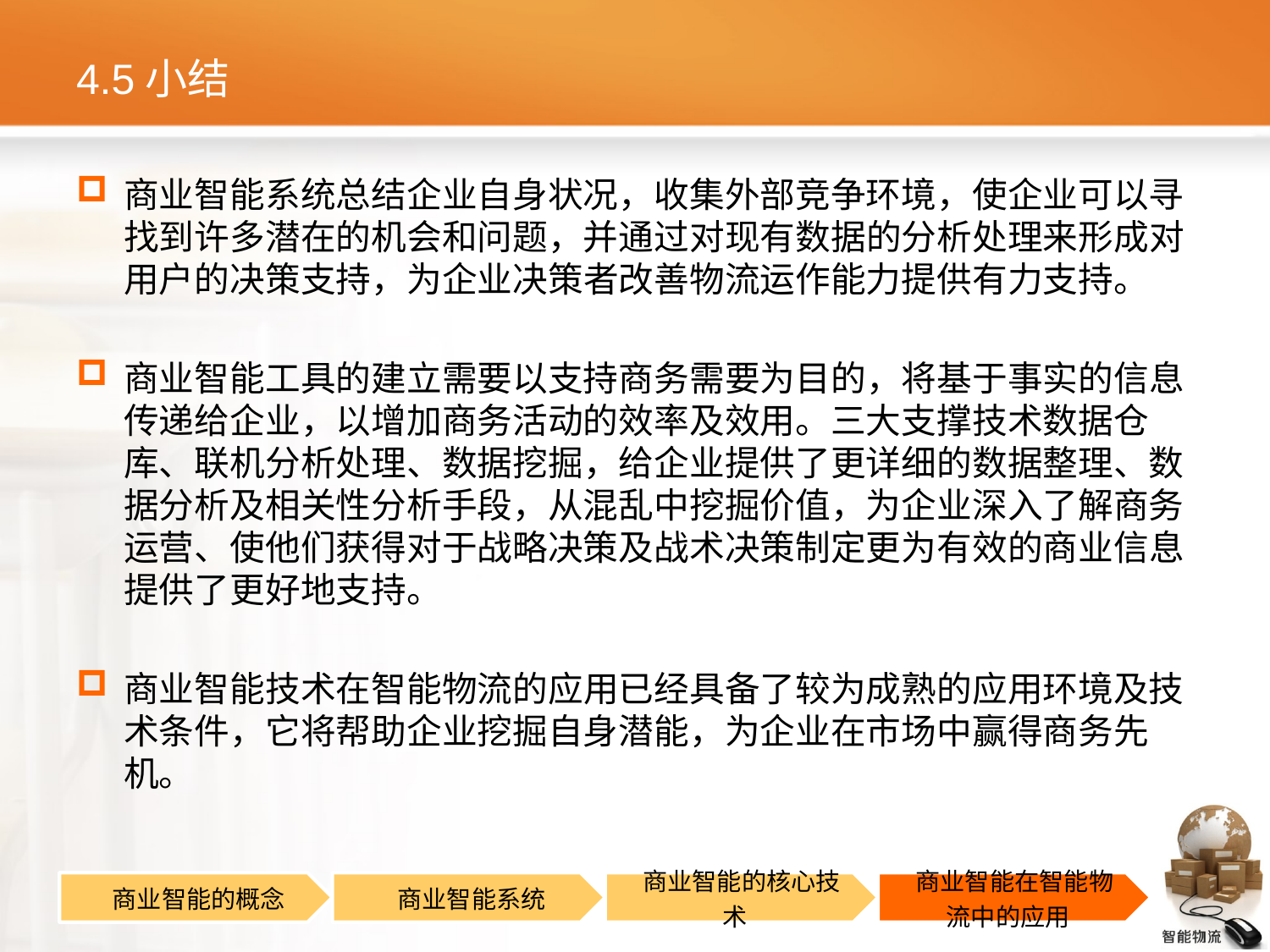

# 4.5小结
商业智能系统总结企业自身状况，收集外部竞争环境，使企业可以寻找到许多潜在的机会和问题，并通过对现有数据的分析处理来形成对用户的决策支持，为企业决策者改善物流运作能力提供有力支持。

商业智能工具的建立需要以支持商务需要为目的，将基于事实的信息传递给企业，以增加商务活动的效率及效用。三大支撑技术数据仓库、联机分析处理、数据挖掘，给企业提供了更详细的数据整理、数据分析及相关性分析手段，从混乱中挖掘价值，为企业深入了解商务运营、使他们获得对于战略决策及战术决策制定更为有效的商业信息提供了更好地支持。

商业智能技术在智能物流的应用已经具备了较为成熟的应用环境及技术条件，它将帮助企业挖掘自身潜能，为企业在市场中赢得商务先机。